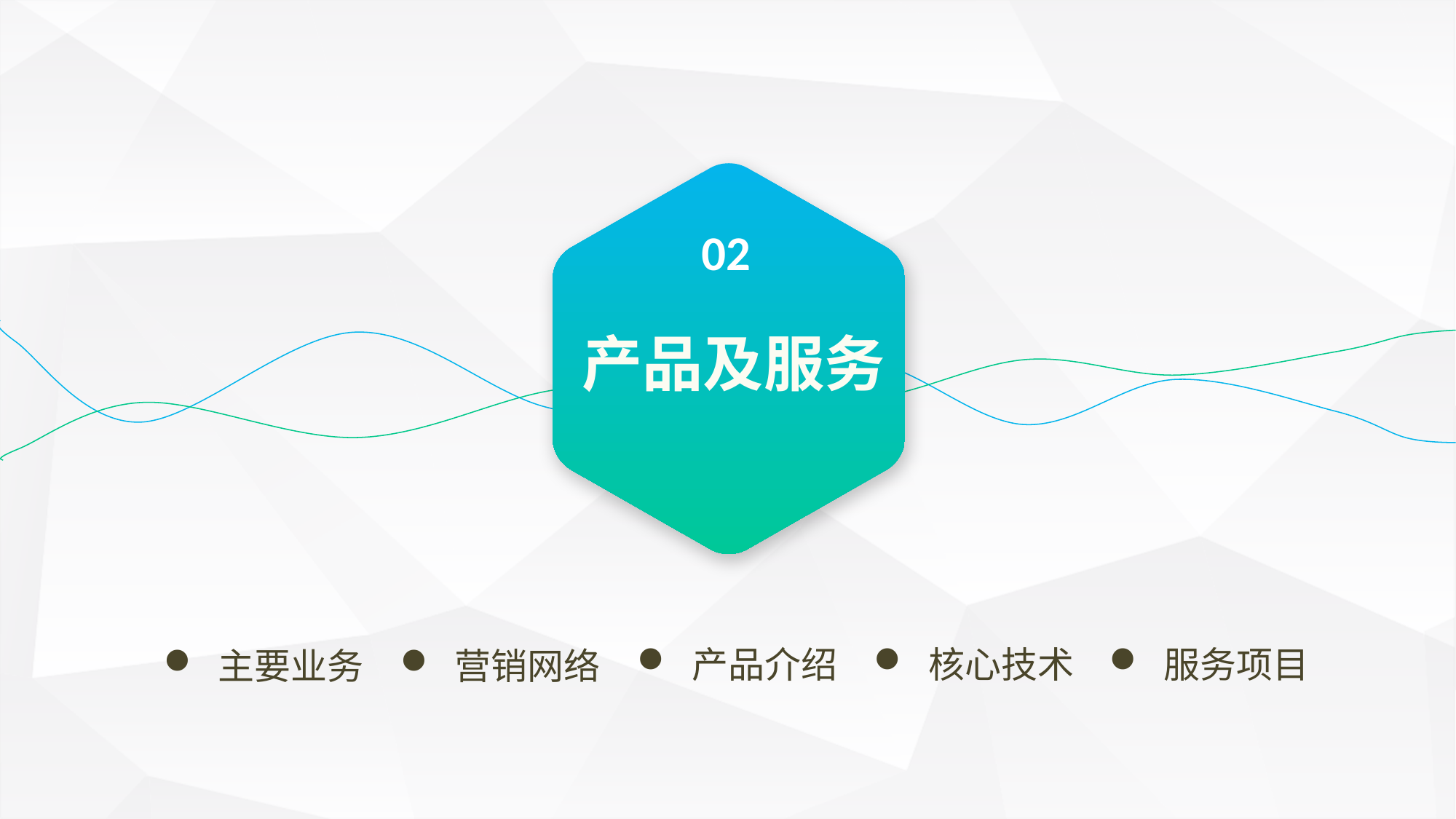

02
产品及服务

产品介绍
核心技术
服务项目
主要业务
营销网络